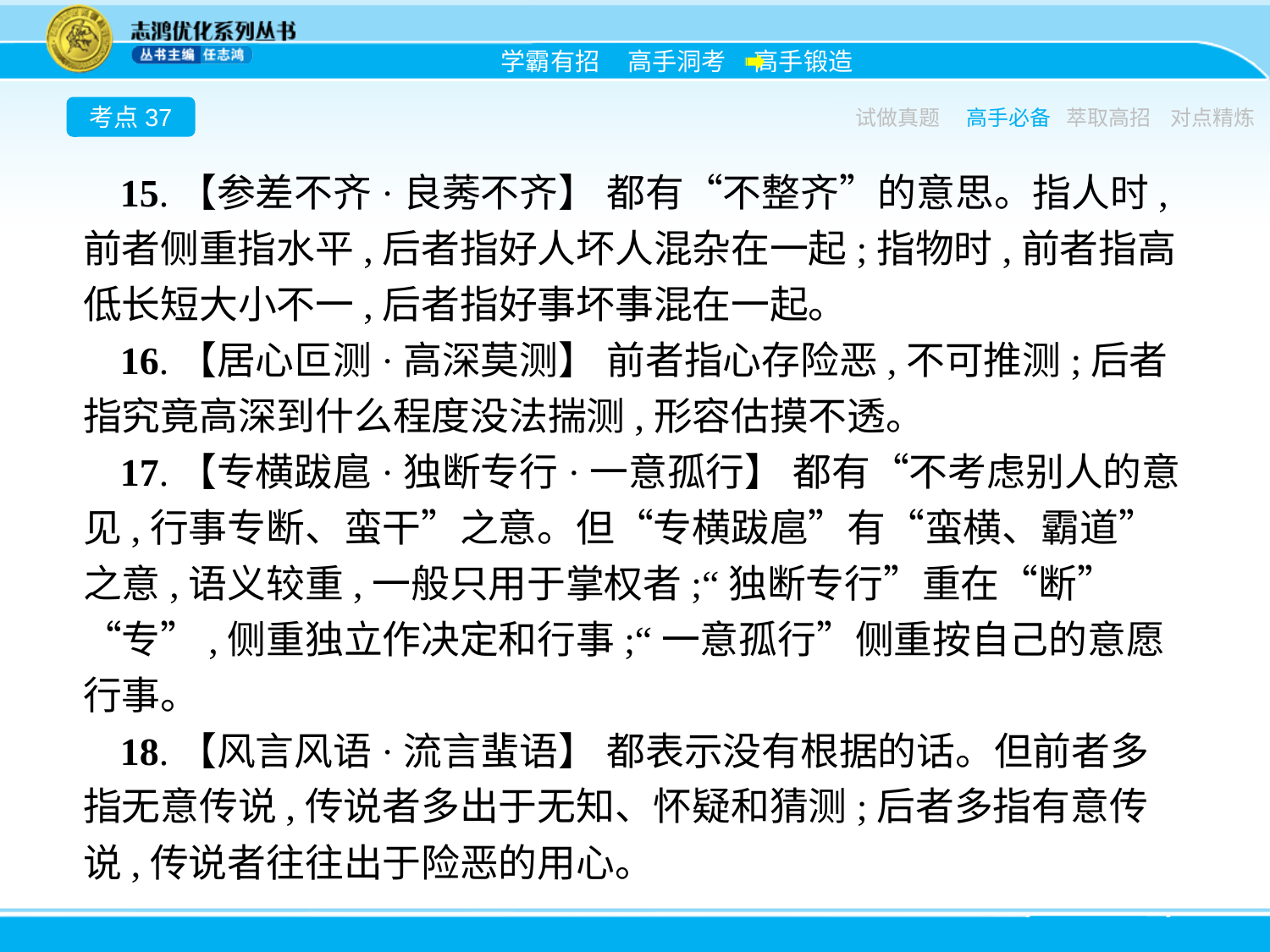

考点37
试做真题
高手必备
萃取高招
对点精炼
15.【参差不齐·良莠不齐】 都有“不整齐”的意思。指人时,前者侧重指水平,后者指好人坏人混杂在一起;指物时,前者指高低长短大小不一,后者指好事坏事混在一起。
16.【居心叵测·高深莫测】 前者指心存险恶,不可推测;后者指究竟高深到什么程度没法揣测,形容估摸不透。
17.【专横跋扈·独断专行·一意孤行】 都有“不考虑别人的意见,行事专断、蛮干”之意。但“专横跋扈”有“蛮横、霸道”之意,语义较重,一般只用于掌权者;“独断专行”重在“断”“专”,侧重独立作决定和行事;“一意孤行”侧重按自己的意愿行事。
18.【风言风语·流言蜚语】 都表示没有根据的话。但前者多指无意传说,传说者多出于无知、怀疑和猜测;后者多指有意传说,传说者往往出于险恶的用心。